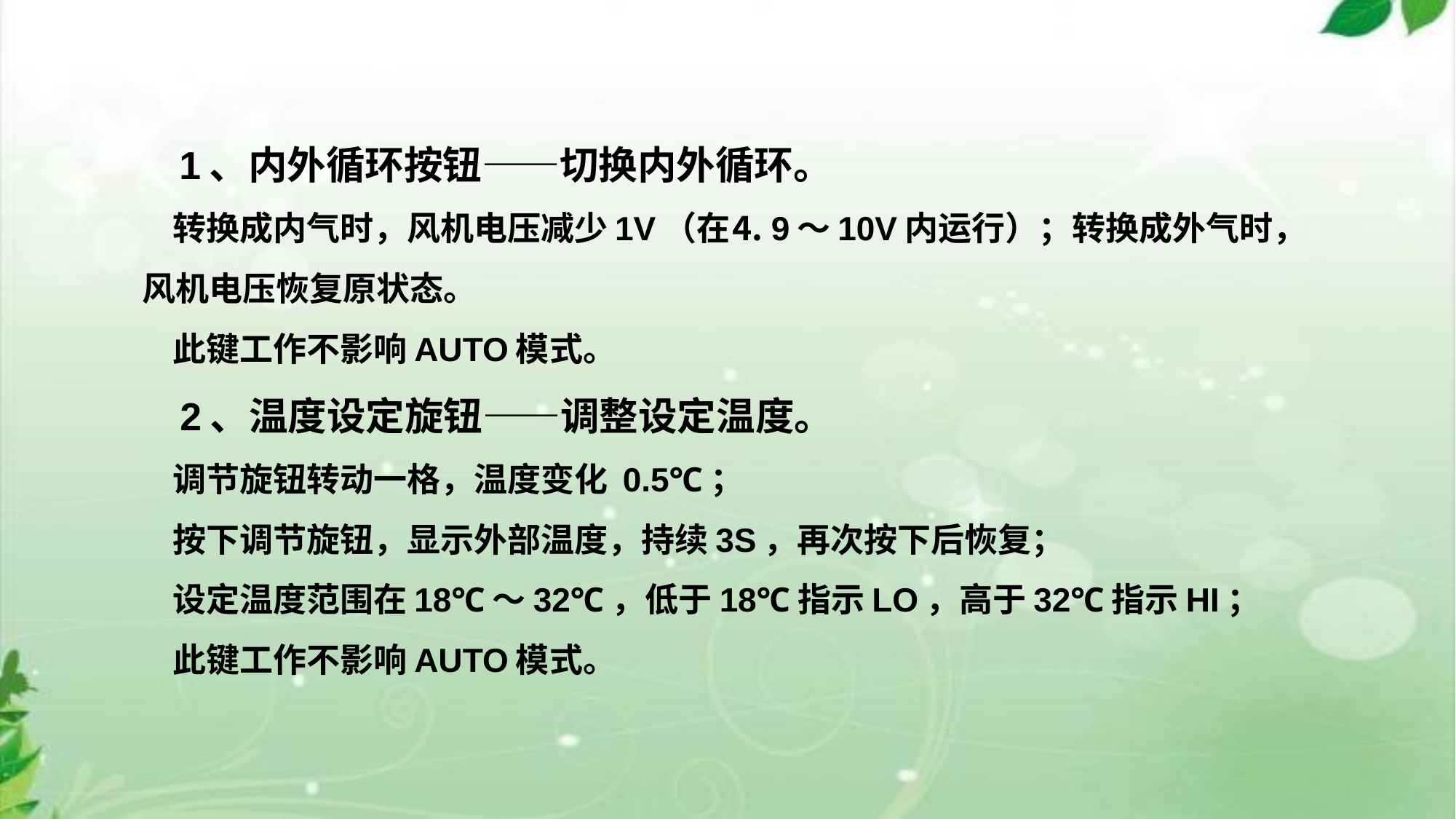

# 1、内外循环按钮——切换内外循环。 转换成内气时，风机电压减少1V（在⒋9～10V内运行）；转换成外气时，风机电压恢复原状态。 此键工作不影响AUTO模式。 2、温度设定旋钮——调整设定温度。 调节旋钮转动一格，温度变化 0.5℃； 按下调节旋钮，显示外部温度，持续3S，再次按下后恢复； 设定温度范围在18℃～32℃，低于18℃指示LO，高于32℃指示HI； 此键工作不影响AUTO模式。